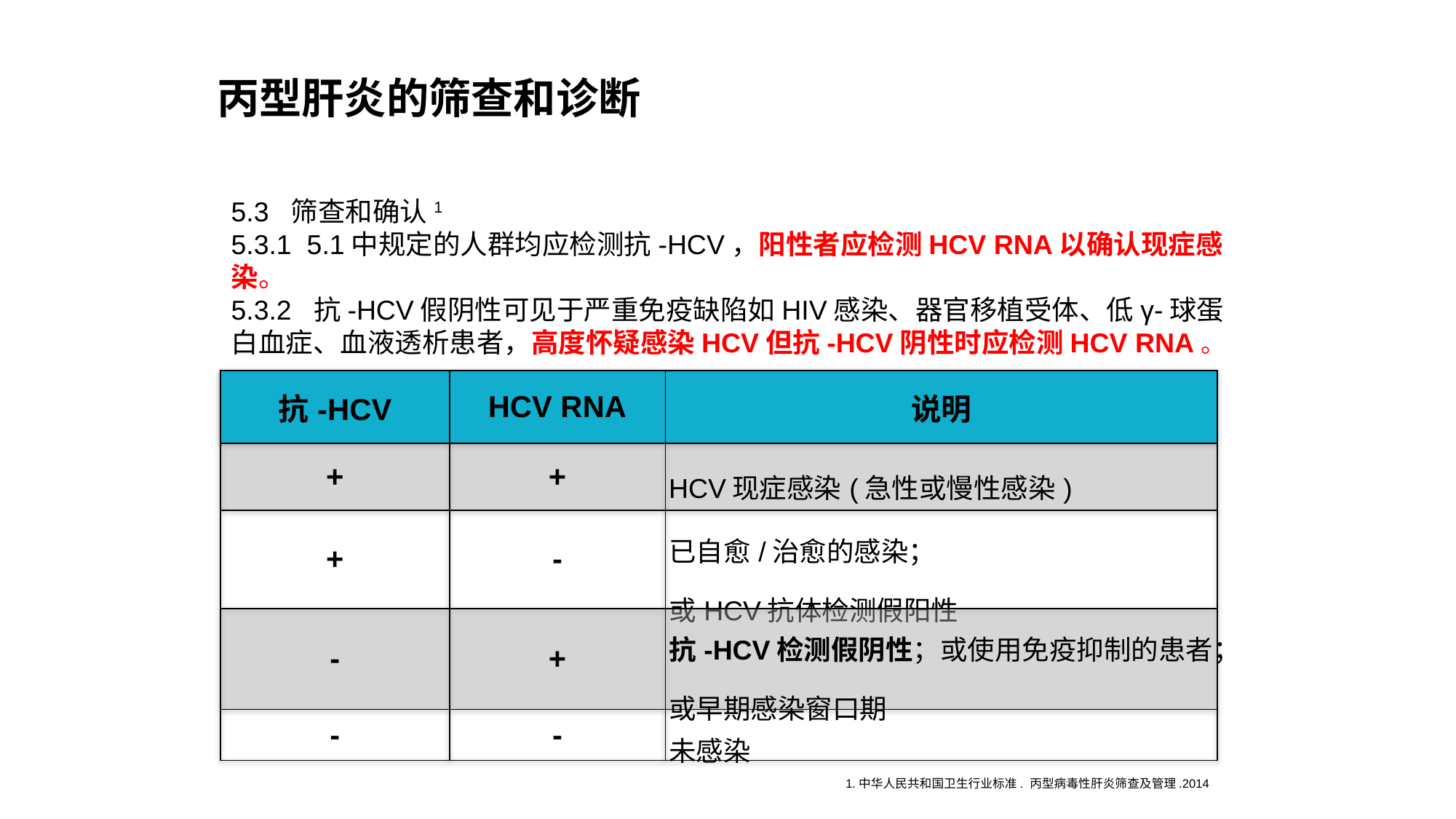

# 丙型肝炎的筛查和诊断
5.3  筛查和确认1
5.3.1  5.1中规定的人群均应检测抗-HCV，阳性者应检测HCV RNA以确认现症感染。
5.3.2  抗-HCV假阴性可见于严重免疫缺陷如HIV感染、器官移植受体、低γ-球蛋白血症、血液透析患者，高度怀疑感染HCV但抗-HCV阴性时应检测HCV RNA。
| 抗-HCV | HCV RNA | 说明 |
| --- | --- | --- |
| + | + | HCV现症感染(急性或慢性感染) |
| + | - | 已自愈/治愈的感染； 或HCV抗体检测假阳性 |
| - | + | 抗-HCV检测假阴性；或使用免疫抑制的患者；或早期感染窗口期 |
| - | - | 未感染 |

1.中华人民共和国卫生行业标准. 丙型病毒性肝炎筛查及管理.2014